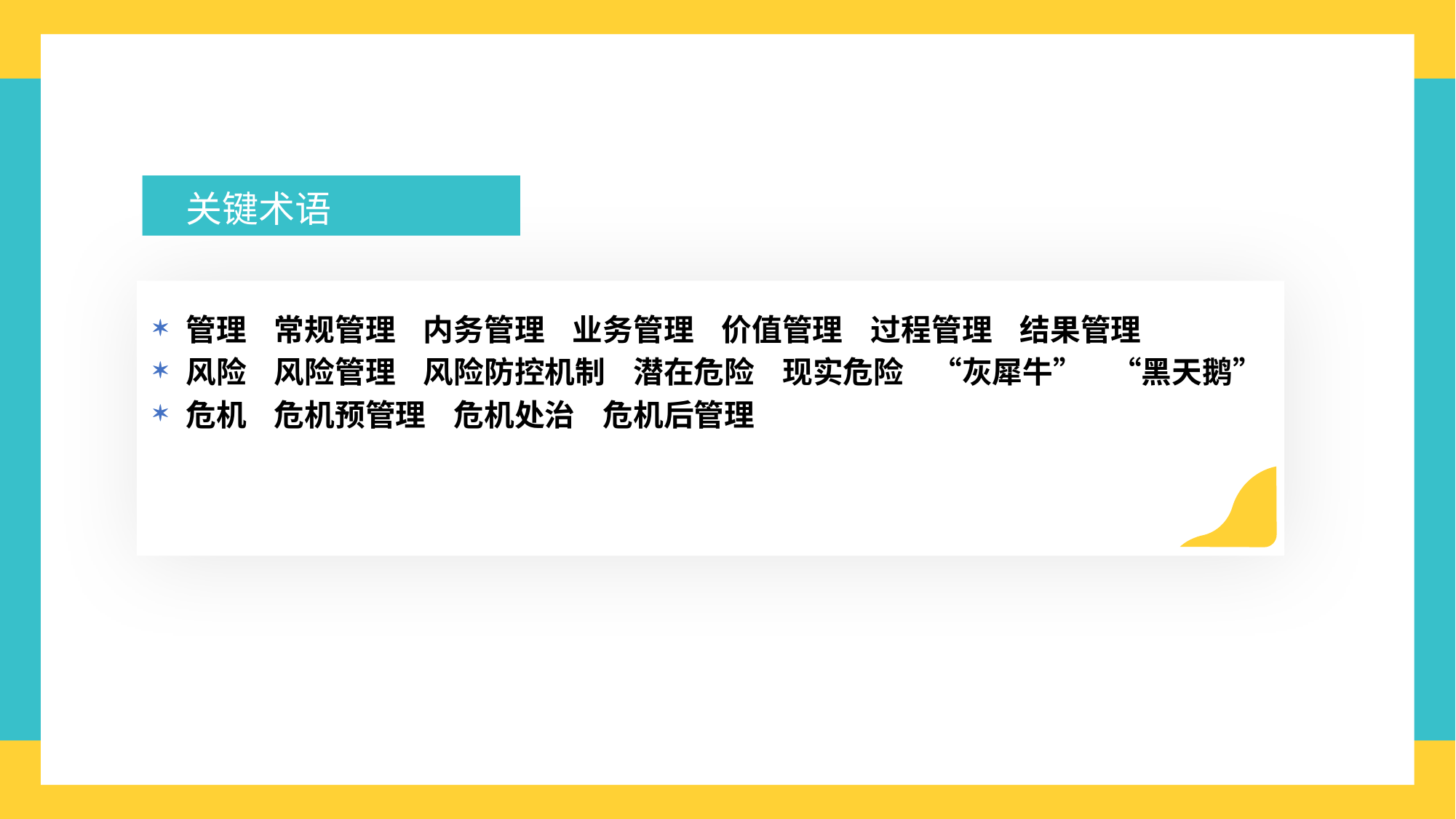

关键术语

管理    常规管理    内务管理    业务管理    价值管理    过程管理    结果管理
风险    风险管理    风险防控机制    潜在危险    现实危险    “灰犀牛”    “黑天鹅”
危机    危机预管理    危机处治    危机后管理